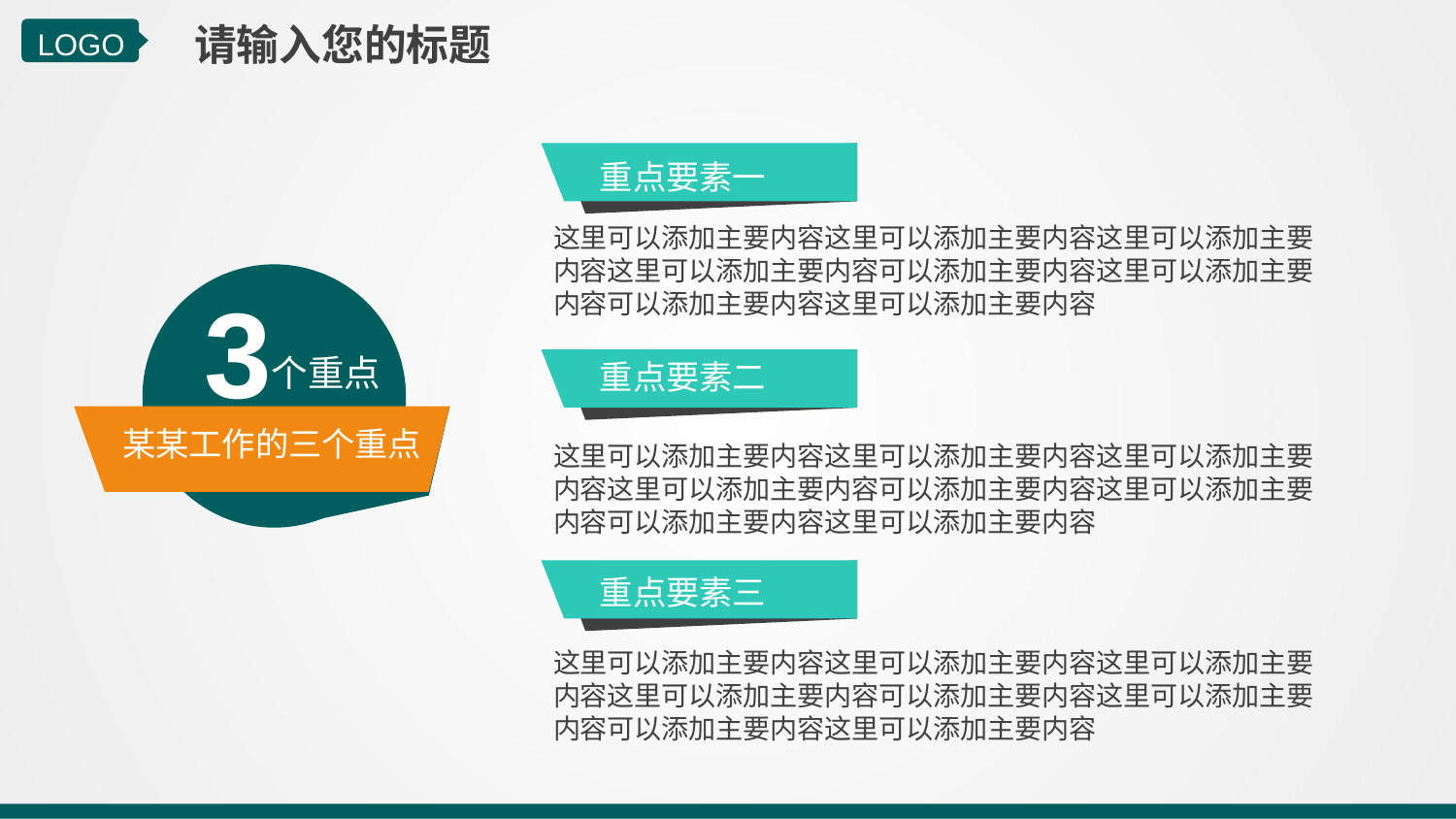

请输入您的标题
LOGO

重点要素一
这里可以添加主要内容这里可以添加主要内容这里可以添加主要内容这里可以添加主要内容可以添加主要内容这里可以添加主要内容可以添加主要内容这里可以添加主要内容

3
个重点
重点要素二

某某工作的三个重点
这里可以添加主要内容这里可以添加主要内容这里可以添加主要内容这里可以添加主要内容可以添加主要内容这里可以添加主要内容可以添加主要内容这里可以添加主要内容

重点要素三
这里可以添加主要内容这里可以添加主要内容这里可以添加主要内容这里可以添加主要内容可以添加主要内容这里可以添加主要内容可以添加主要内容这里可以添加主要内容